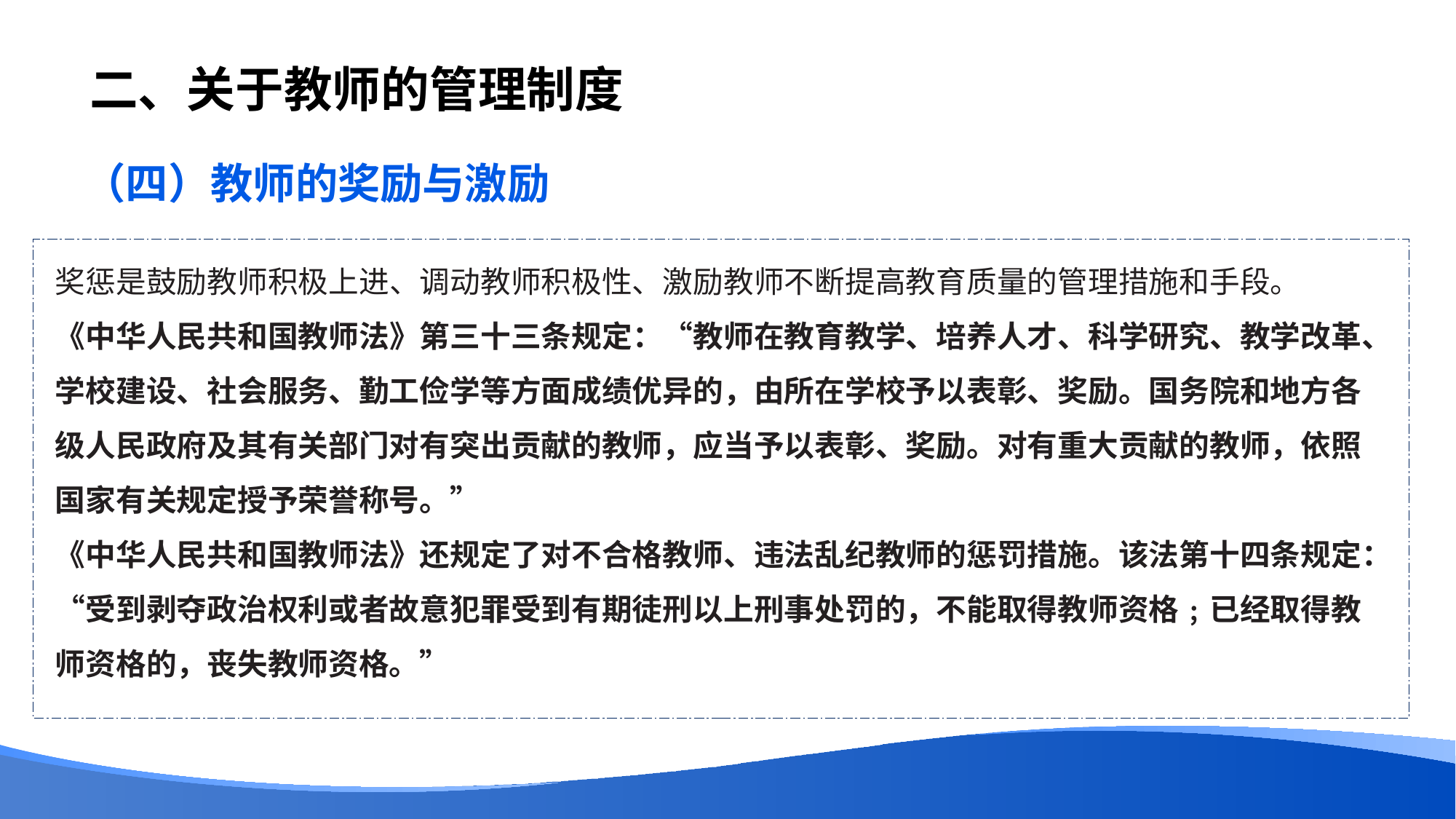

# 二、关于教师的管理制度
（四）教师的奖励与激励

奖惩是鼓励教师积极上进、调动教师积极性、激励教师不断提高教育质量的管理措施和手段。
《中华人民共和国教师法》第三十三条规定：“教师在教育教学、培养人才、科学研究、教学改革、学校建设、社会服务、勤工俭学等方面成绩优异的，由所在学校予以表彰、奖励。国务院和地方各级人民政府及其有关部门对有突出贡献的教师，应当予以表彰、奖励。对有重大贡献的教师，依照国家有关规定授予荣誉称号。”
《中华人民共和国教师法》还规定了对不合格教师、违法乱纪教师的惩罚措施。该法第十四条规定：“受到剥夺政治权利或者故意犯罪受到有期徒刑以上刑事处罚的，不能取得教师资格﹔已经取得教师资格的，丧失教师资格。”